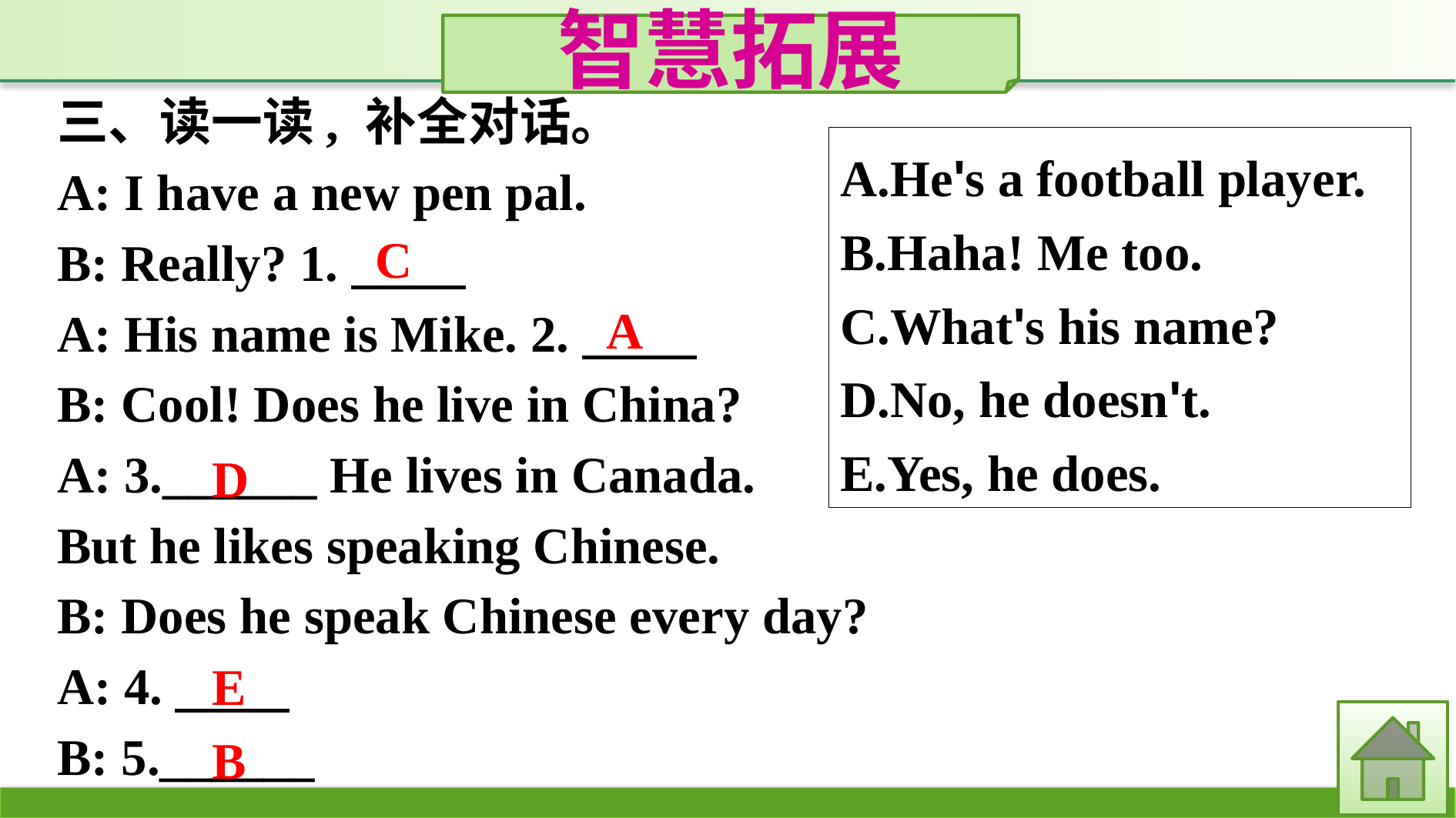

智慧拓展
三、读一读, 补全对话。
A: I have a new pen pal.
B: Really? 1.
A: His name is Mike. 2.
B: Cool! Does he live in China?
A: 3.______ He lives in Canada.
But he likes speaking Chinese.
B: Does he speak Chinese every day?
A: 4.　　 
B: 5.______
A.He's a football player.
B.Haha! Me too.
C.What's his name?
D.No, he doesn't.
E.Yes, he does.
C
A
D
E
B